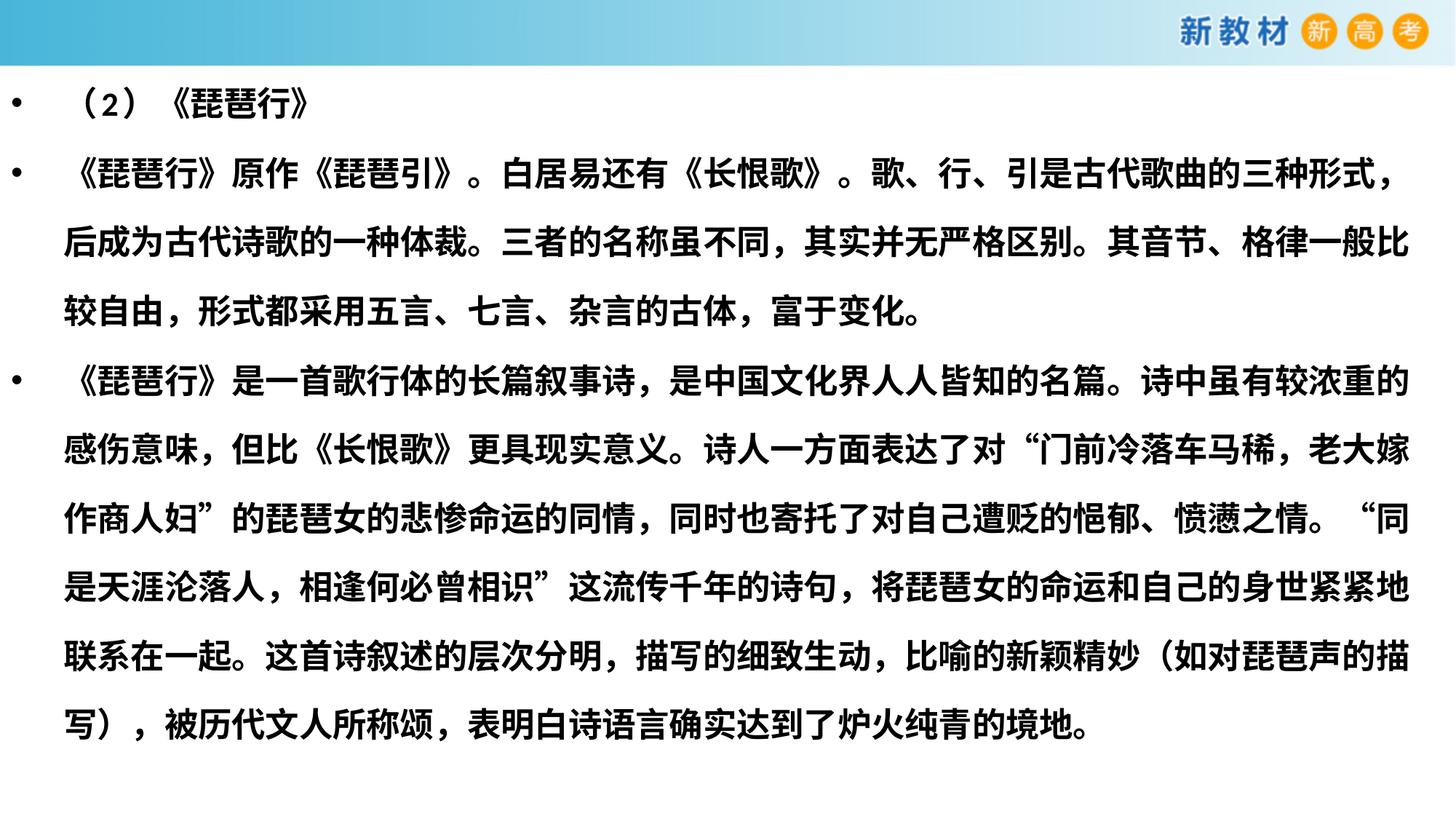

（2）《琵琶行》
《琵琶行》原作《琵琶引》。白居易还有《长恨歌》。歌、行、引是古代歌曲的三种形式，后成为古代诗歌的一种体裁。三者的名称虽不同，其实并无严格区别。其音节、格律一般比较自由，形式都采用五言、七言、杂言的古体，富于变化。
《琵琶行》是一首歌行体的长篇叙事诗，是中国文化界人人皆知的名篇。诗中虽有较浓重的感伤意味，但比《长恨歌》更具现实意义。诗人一方面表达了对“门前冷落车马稀，老大嫁作商人妇”的琵琶女的悲惨命运的同情，同时也寄托了对自己遭贬的悒郁、愤懑之情。“同是天涯沦落人，相逢何必曾相识”这流传千年的诗句，将琵琶女的命运和自己的身世紧紧地联系在一起。这首诗叙述的层次分明，描写的细致生动，比喻的新颖精妙（如对琵琶声的描写），被历代文人所称颂，表明白诗语言确实达到了炉火纯青的境地。